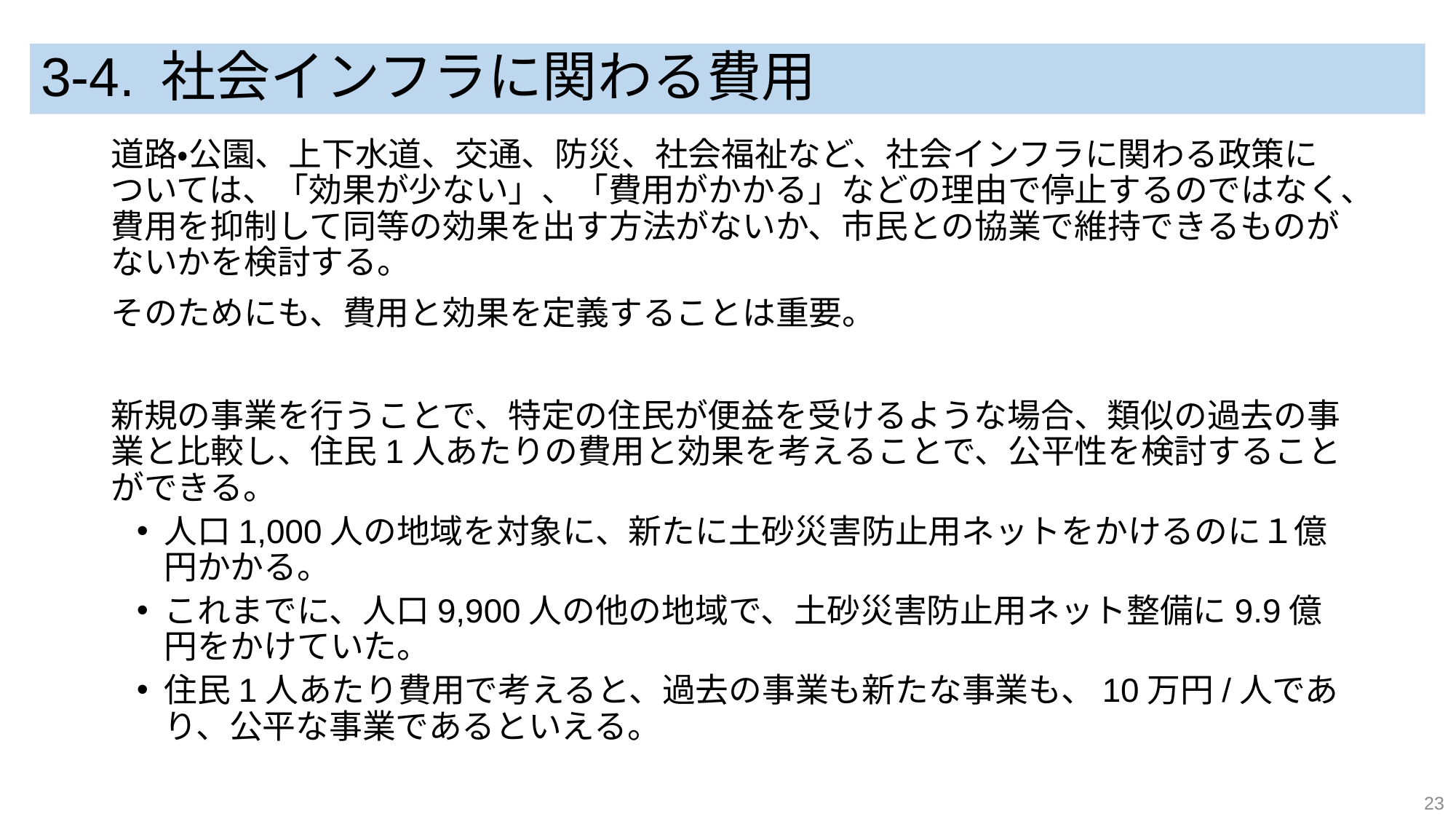

# 3-4. 社会インフラに関わる費用
道路・公園、上下水道、交通、防災、社会福祉など、社会インフラに関わる政策については、「効果が少ない」、「費用がかかる」などの理由で停止するのではなく、費用を抑制して同等の効果を出す方法がないか、市民との協業で維持できるものがないかを検討する。
そのためにも、費用と効果を定義することは重要。

新規の事業を行うことで、特定の住民が便益を受けるような場合、類似の過去の事業と比較し、住民1人あたりの費用と効果を考えることで、公平性を検討することができる。
人口1,000人の地域を対象に、新たに土砂災害防止用ネットをかけるのに１億円かかる。
これまでに、人口9,900人の他の地域で、土砂災害防止用ネット整備に9.9億円をかけていた。
住民1人あたり費用で考えると、過去の事業も新たな事業も、10万円/人であり、公平な事業であるといえる。
23